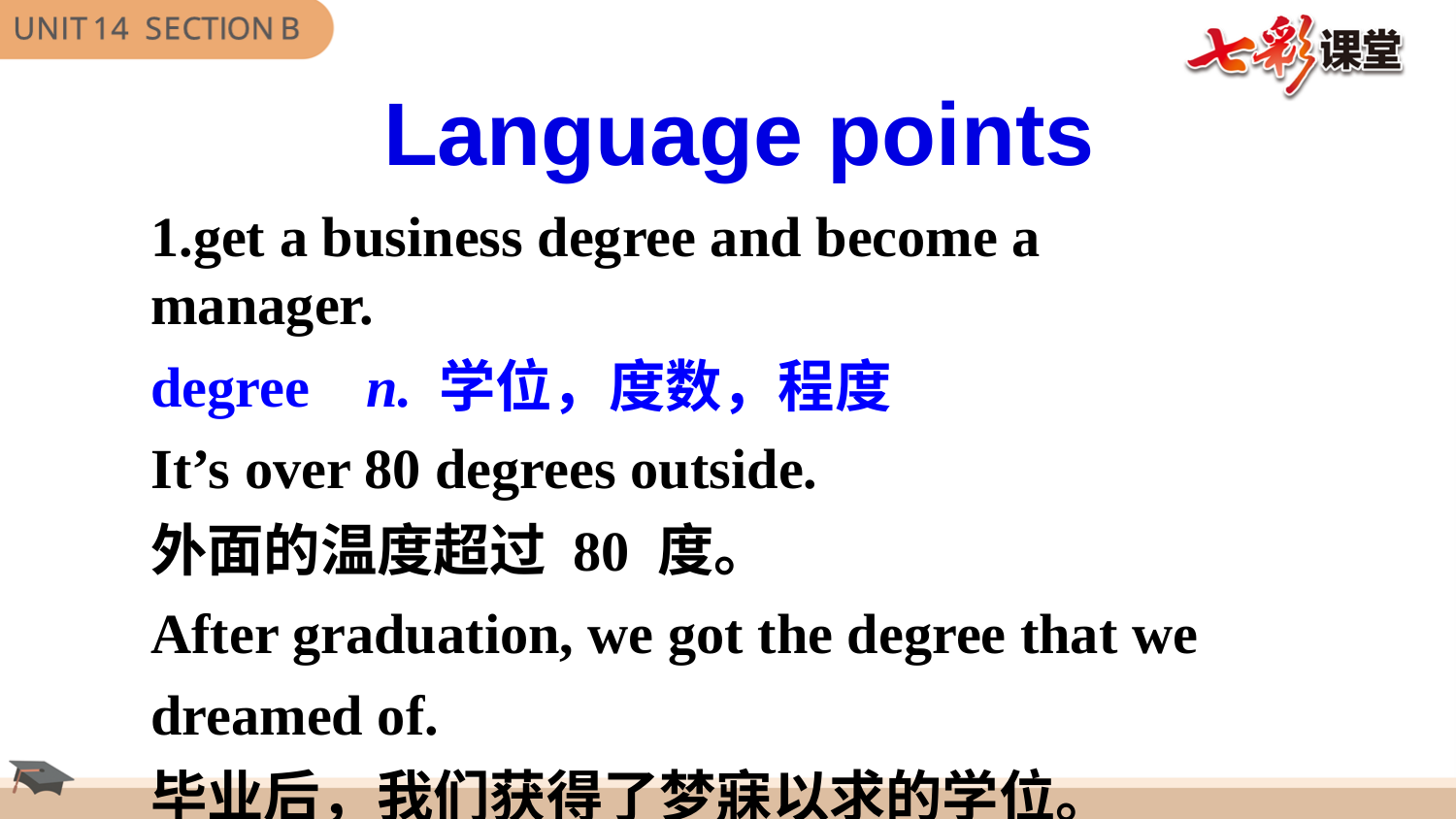

Language points
1.get a business degree and become a manager.
degree    n. 学位，度数，程度
It’s over 80 degrees outside.
外面的温度超过 80 度。
After graduation, we got the degree that we
dreamed of.
毕业后，我们获得了梦寐以求的学位。